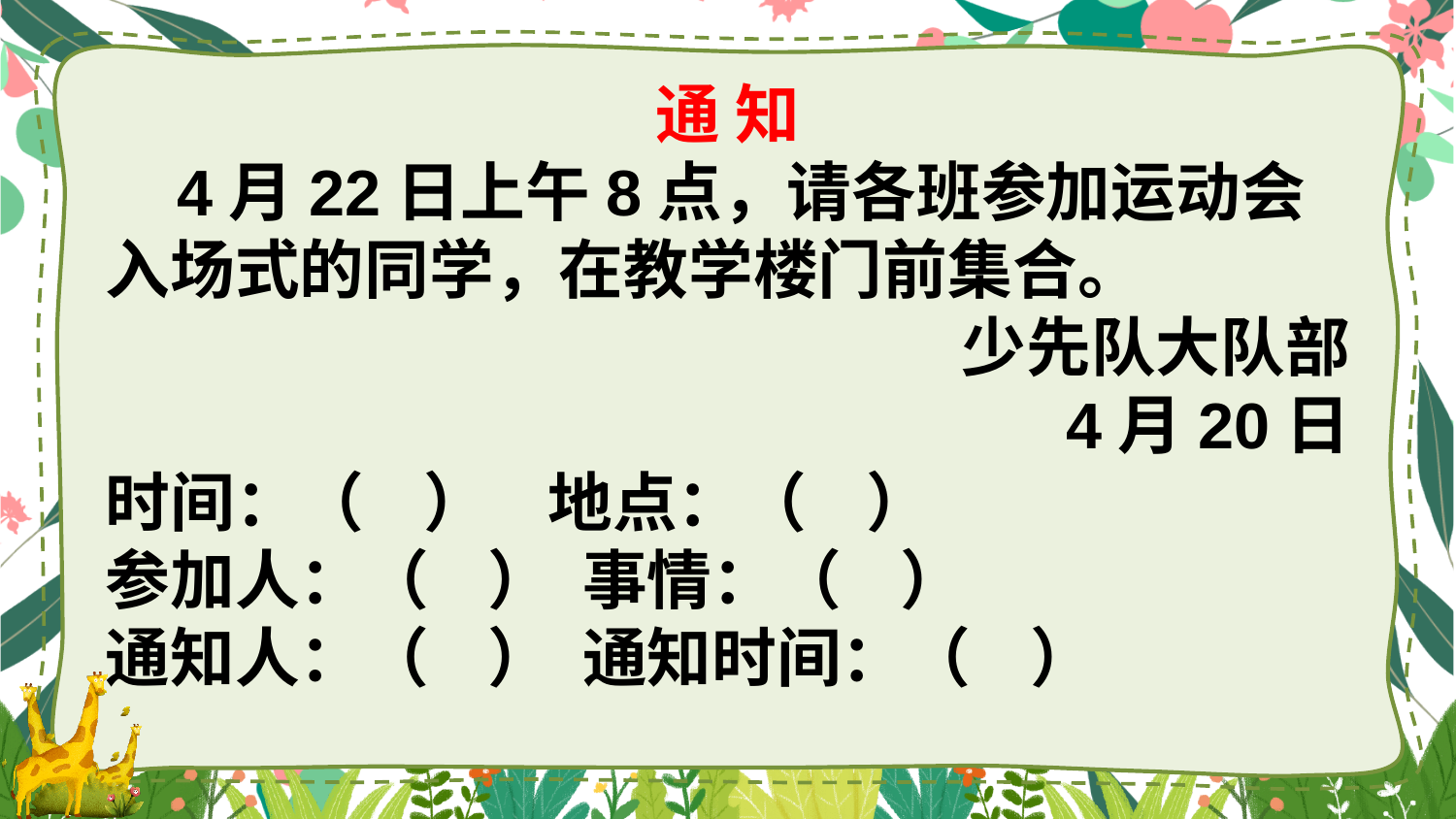

通 知
    4月22日上午8点，请各班参加运动会入场式的同学，在教学楼门前集合。
少先队大队部
4月20日
时间：（    ）    地点：（    ）
参加人：（    ）  事情：（    ）
通知人：（    ）  通知时间：（    ）